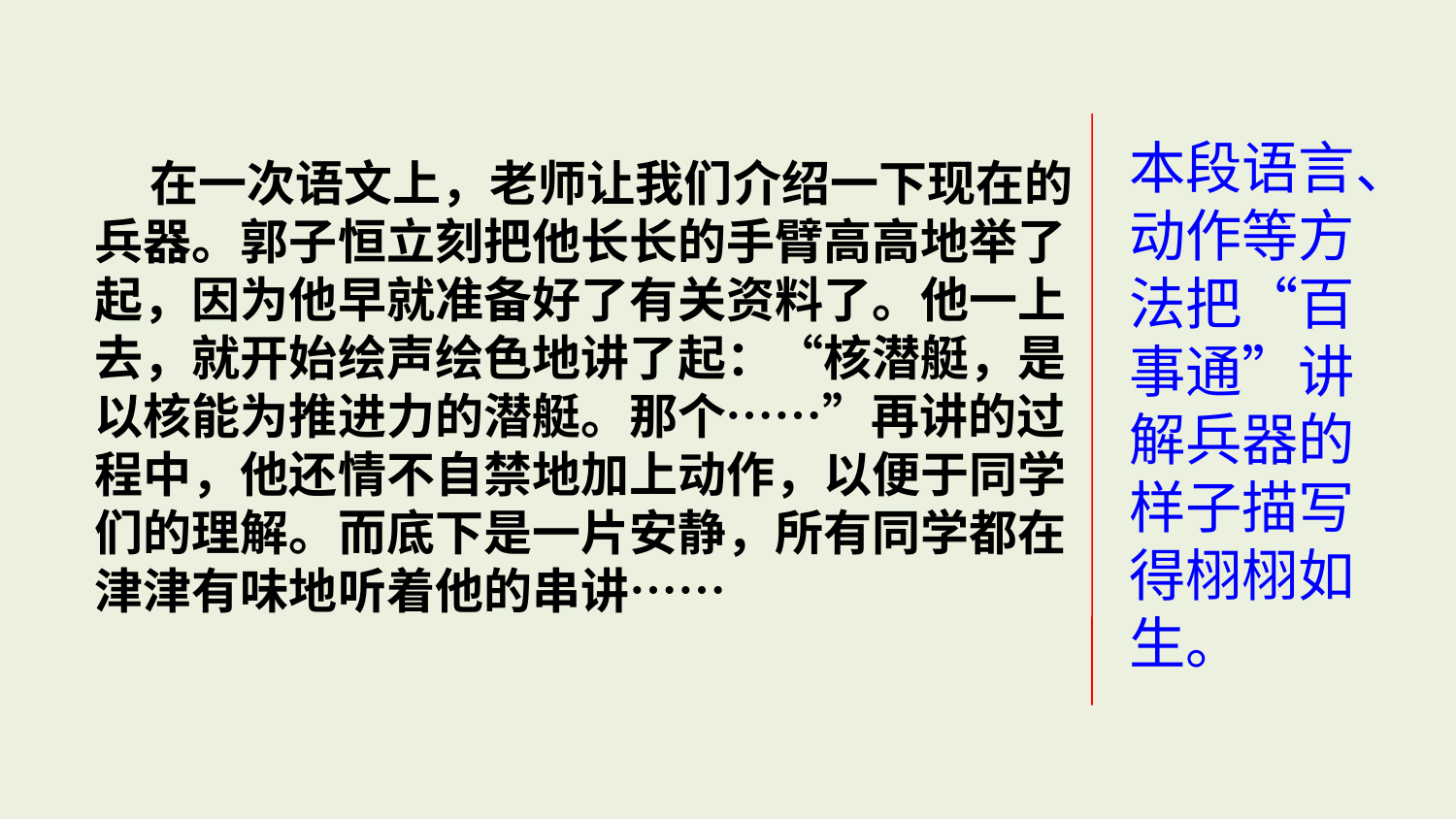

本段语言、动作等方法把“百事通”讲解兵器的样子描写得栩栩如生。
    在一次语文上，老师让我们介绍一下现在的兵器。郭子恒立刻把他长长的手臂高高地举了起，因为他早就准备好了有关资料了。他一上去，就开始绘声绘色地讲了起：“核潜艇，是以核能为推进力的潜艇。那个……”再讲的过程中，他还情不自禁地加上动作，以便于同学们的理解。而底下是一片安静，所有同学都在津津有味地听着他的串讲……